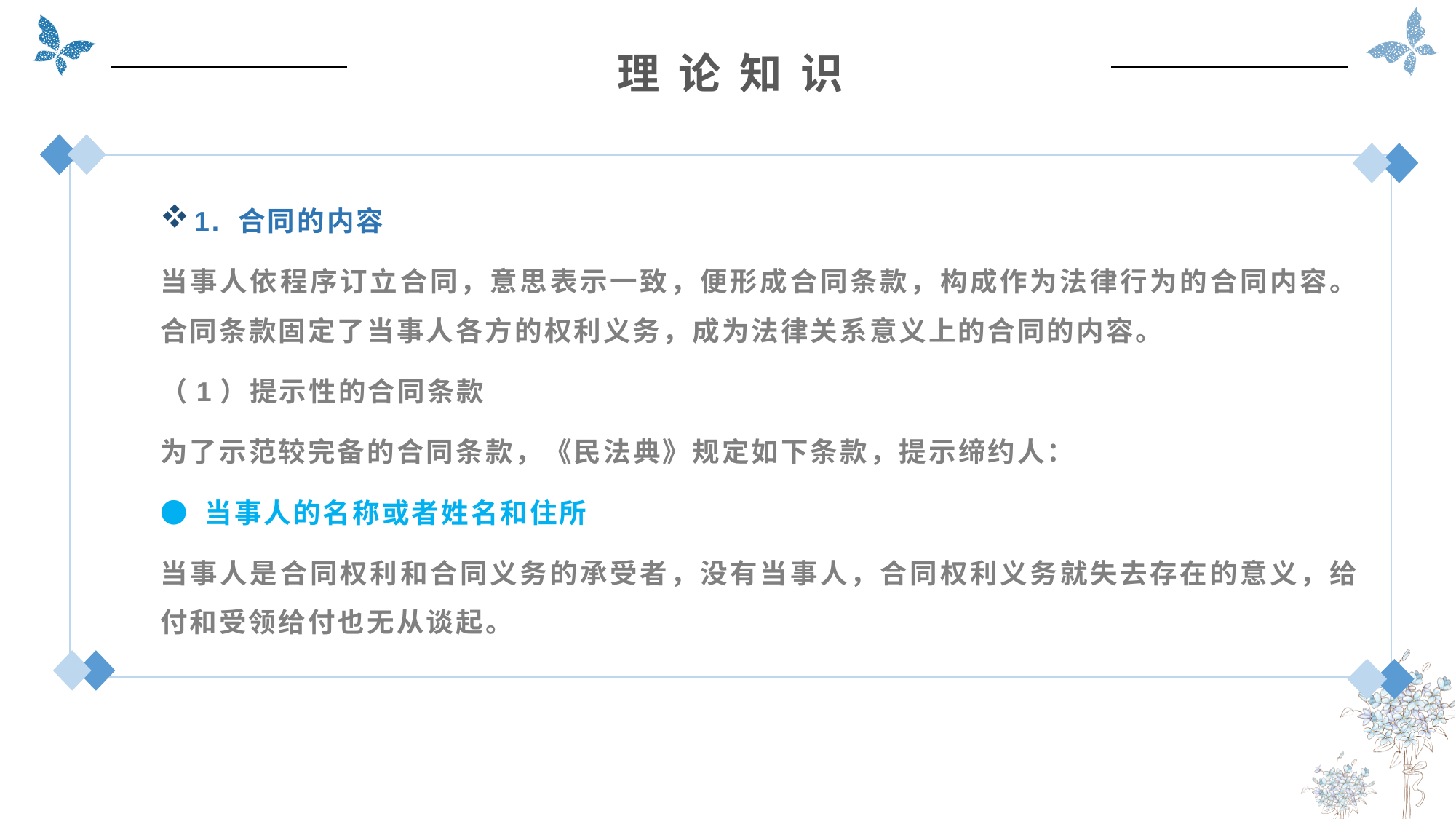

理 论 知 识

1. 合同的内容
当事人依程序订立合同，意思表示一致，便形成合同条款，构成作为法律行为的合同内容。合同条款固定了当事人各方的权利义务，成为法律关系意义上的合同的内容。
（1）提示性的合同条款
为了示范较完备的合同条款，《民法典》规定如下条款，提示缔约人：
● 当事人的名称或者姓名和住所
当事人是合同权利和合同义务的承受者，没有当事人，合同权利义务就失去存在的意义，给付和受领给付也无从谈起。